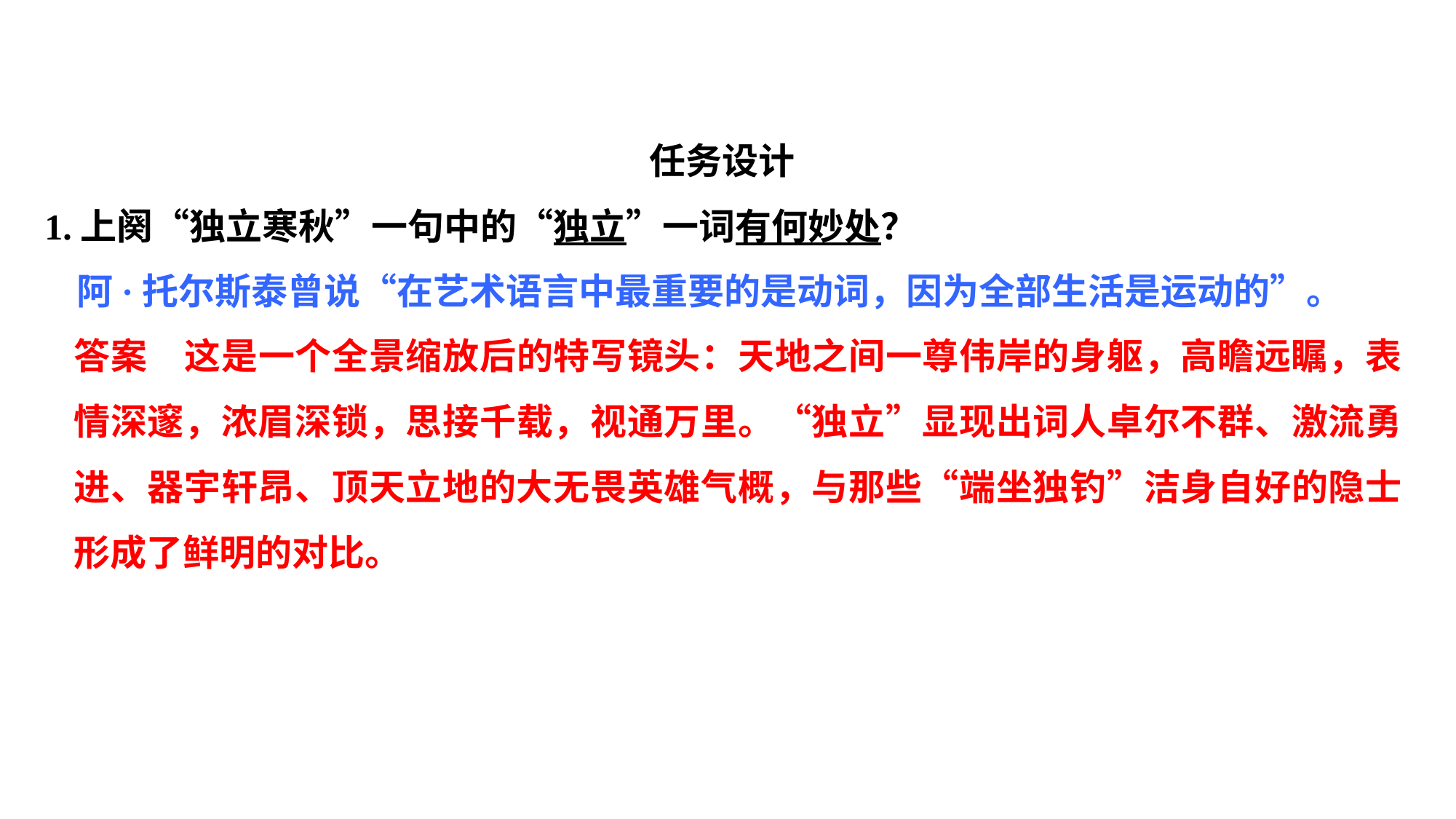

任务设计
1.上阕“独立寒秋”一句中的“独立”一词有何妙处？
阿·托尔斯泰曾说“在艺术语言中最重要的是动词，因为全部生活是运动的”。
答案　这是一个全景缩放后的特写镜头：天地之间一尊伟岸的身躯，高瞻远瞩，表情深邃，浓眉深锁，思接千载，视通万里。“独立”显现出词人卓尔不群、激流勇进、器宇轩昂、顶天立地的大无畏英雄气概，与那些“端坐独钓”洁身自好的隐士形成了鲜明的对比。